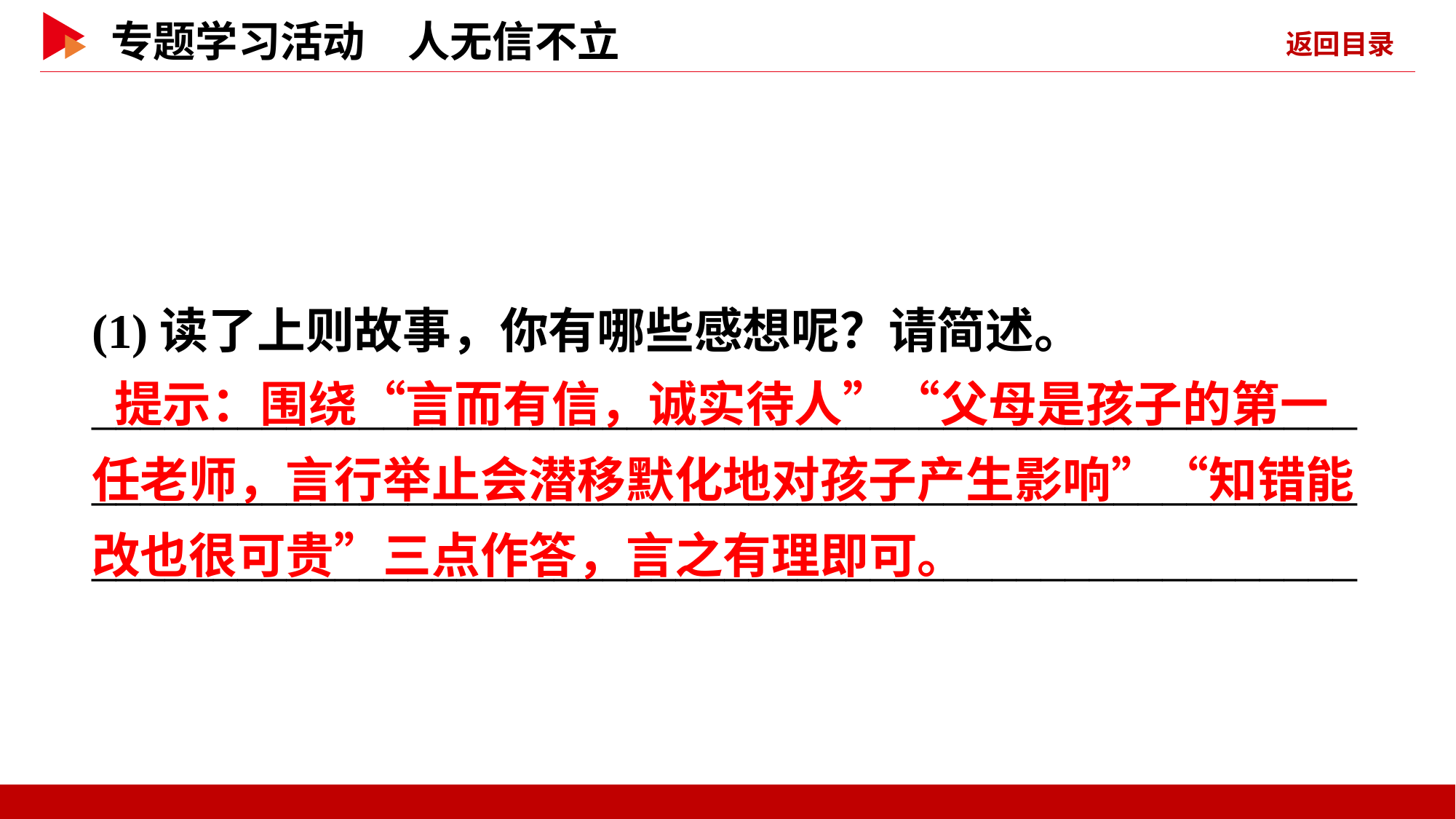

(1)读了上则故事，你有哪些感想呢？请简述。
____________________________________________________________________________________________________________________________________________________________
 提示：围绕“言而有信，诚实待人”“父母是孩子的第一任老师，言行举止会潜移默化地对孩子产生影响”“知错能改也很可贵”三点作答，言之有理即可。